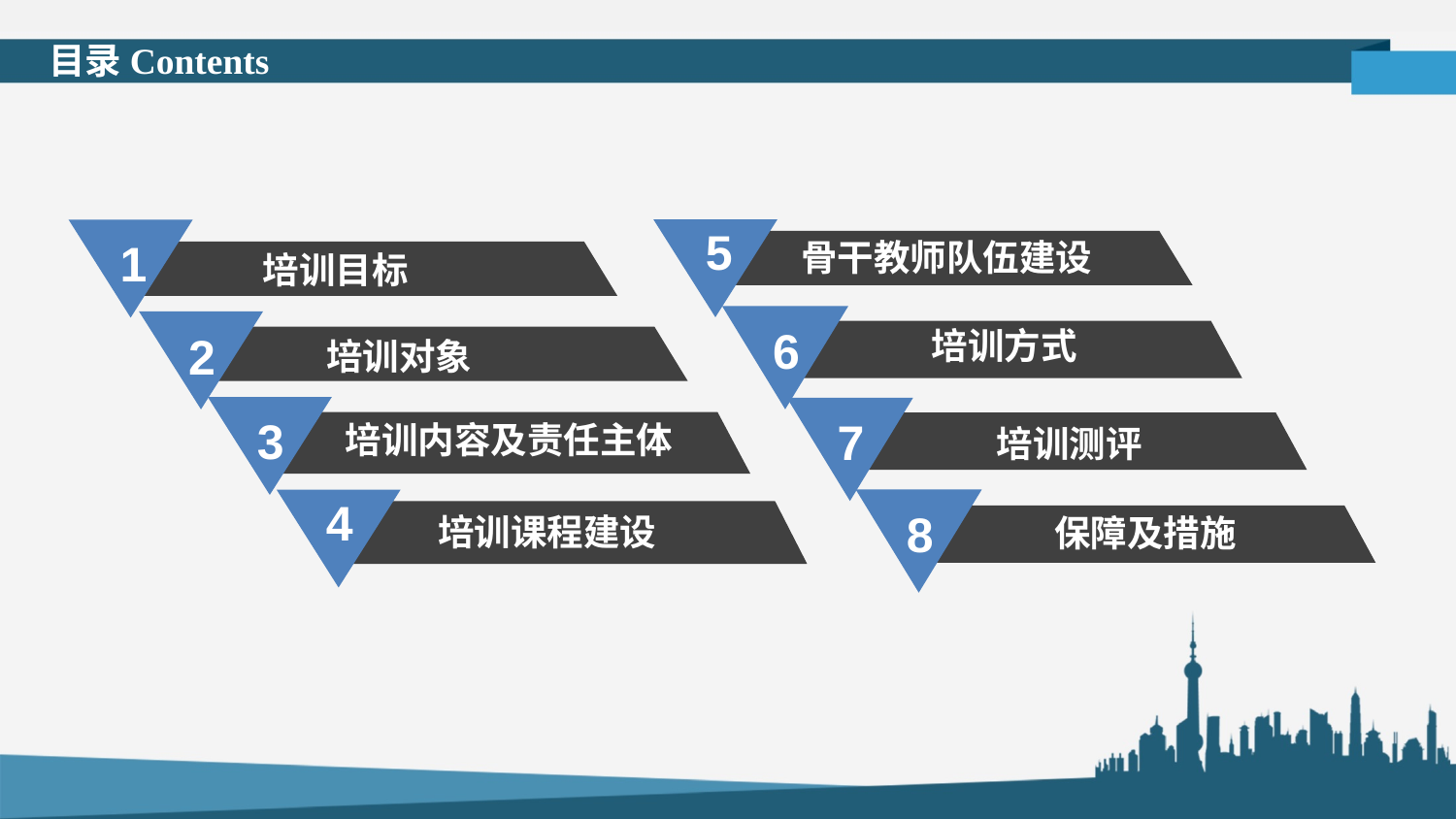

目录Contents
5

1
培训目标

骨干教师队伍建设

2

培训对象
6
培训方式

3
培训内容及责任主体

7

培训测评
4

培训课程建设

8
保障及措施